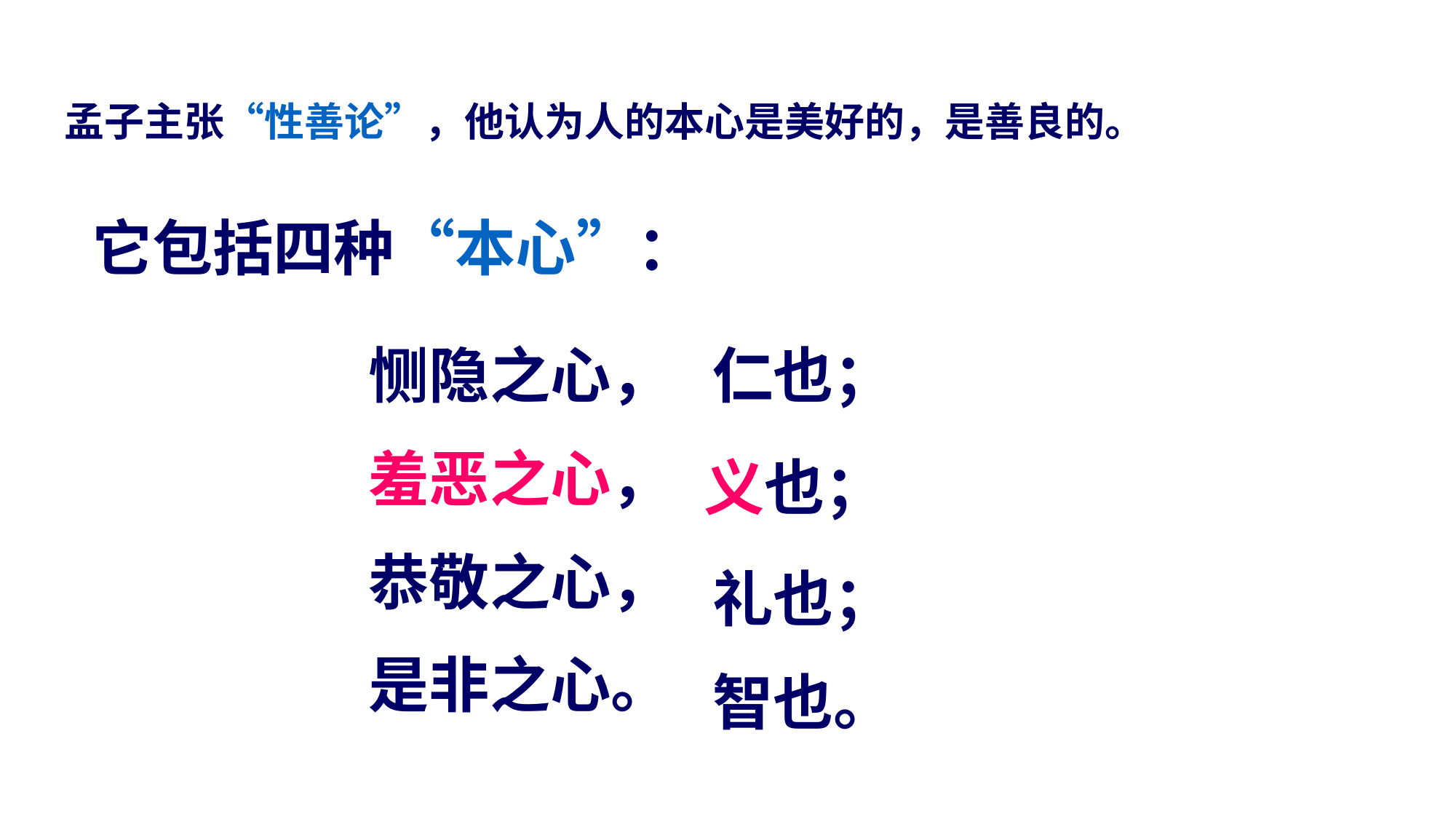

# 孟子主张“性善论”，他认为人的本心是美好的，是善良的。

它包括四种“本心”：
恻隐之心，
羞恶之心，
恭敬之心，
是非之心。
仁也；
义也；

礼也；
智也。